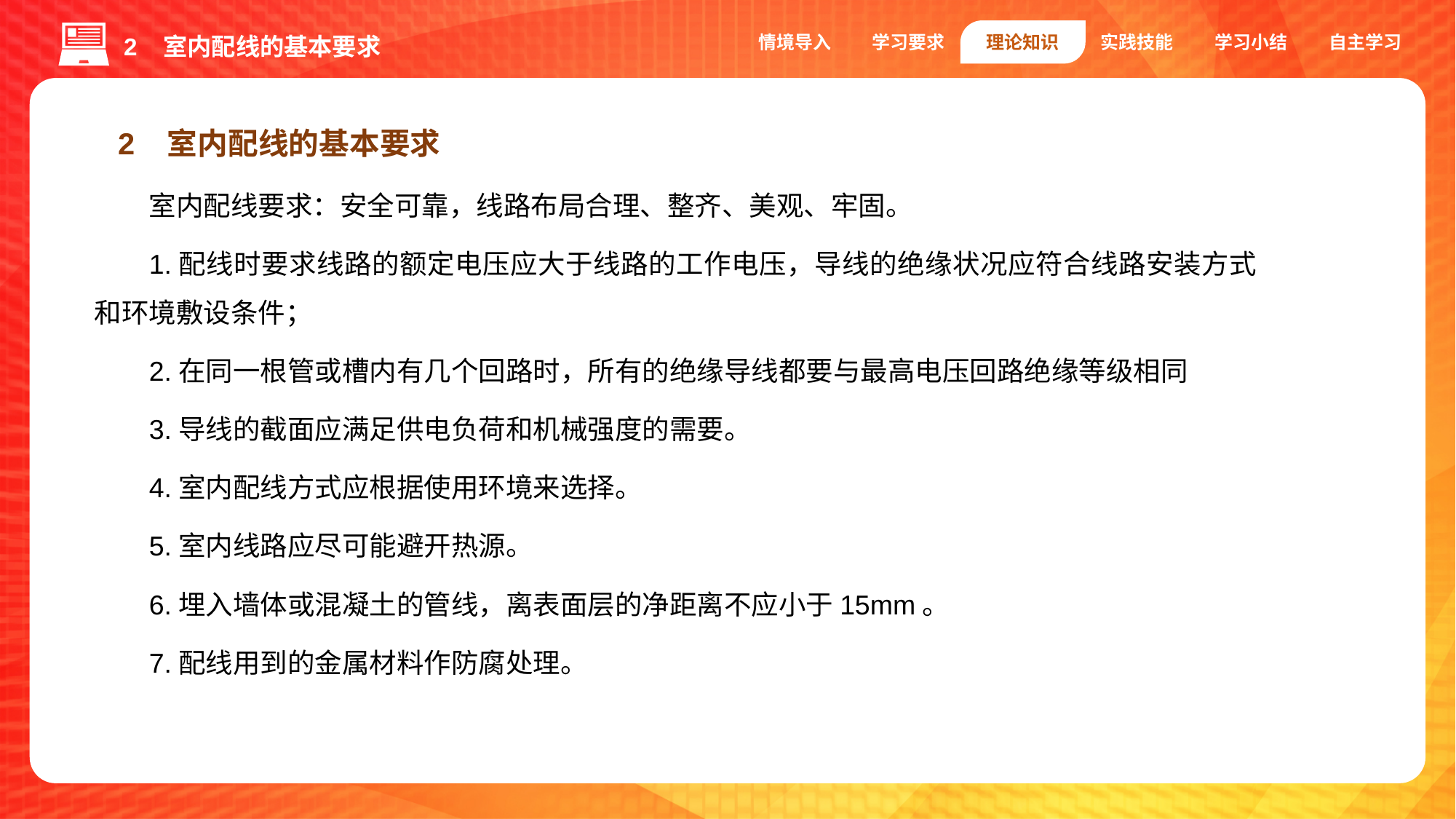

情境导入
学习要求
理论知识
实践技能
学习小结
自主学习

2   室内配线的基本要求
2   室内配线的基本要求
室内配线要求：安全可靠，线路布局合理、整齐、美观、牢固。
1.配线时要求线路的额定电压应大于线路的工作电压，导线的绝缘状况应符合线路安装方式和环境敷设条件；
2.在同一根管或槽内有几个回路时，所有的绝缘导线都要与最高电压回路绝缘等级相同
3.导线的截面应满足供电负荷和机械强度的需要。
4.室内配线方式应根据使用环境来选择。
5.室内线路应尽可能避开热源。
6.埋入墙体或混凝土的管线，离表面层的净距离不应小于15mm。
7.配线用到的金属材料作防腐处理。